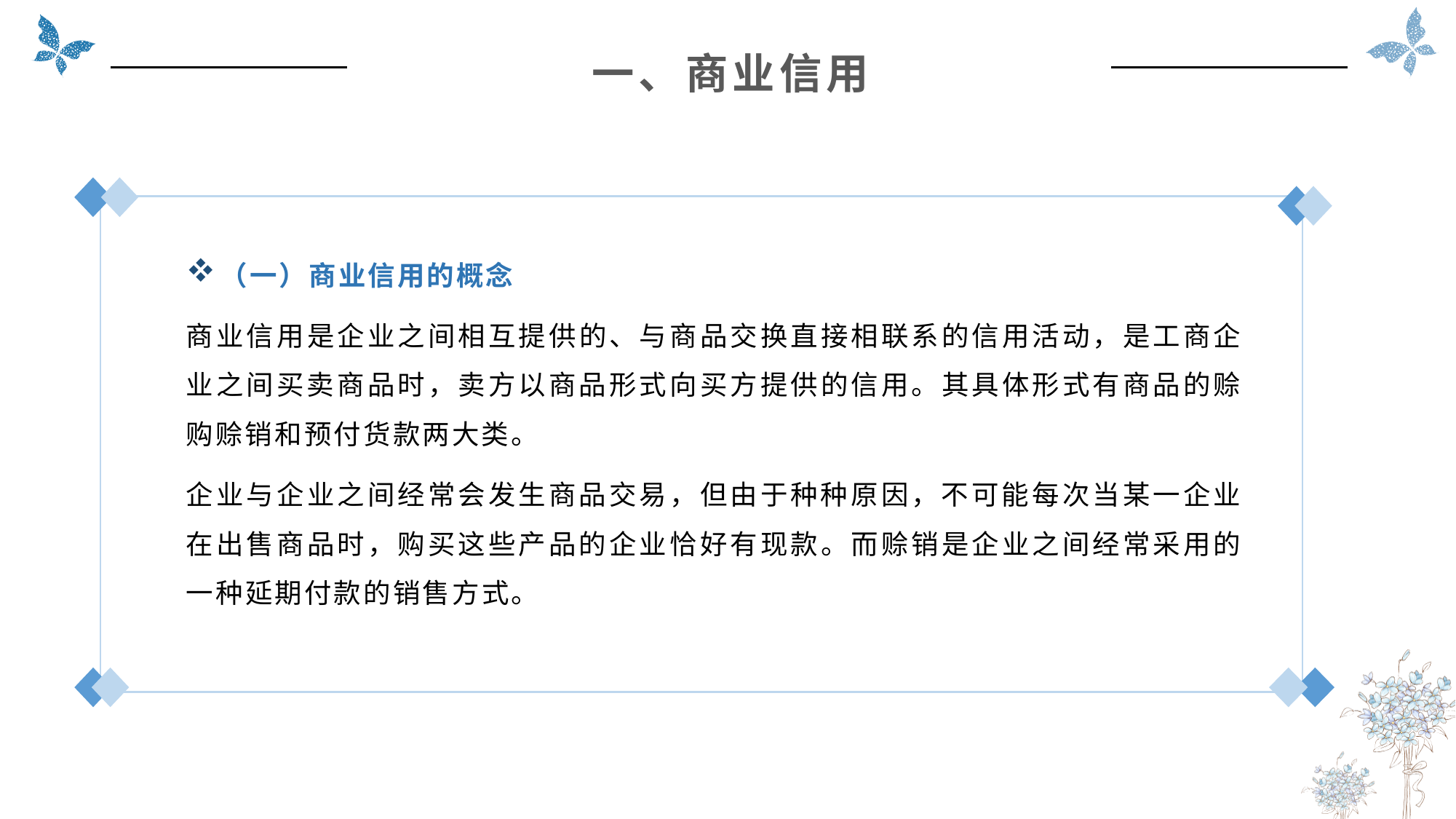

一、商业信用

（一）商业信用的概念
商业信用是企业之间相互提供的、与商品交换直接相联系的信用活动，是工商企业之间买卖商品时，卖方以商品形式向买方提供的信用。其具体形式有商品的赊购赊销和预付货款两大类。
企业与企业之间经常会发生商品交易，但由于种种原因，不可能每次当某一企业在出售商品时，购买这些产品的企业恰好有现款。而赊销是企业之间经常采用的一种延期付款的销售方式。